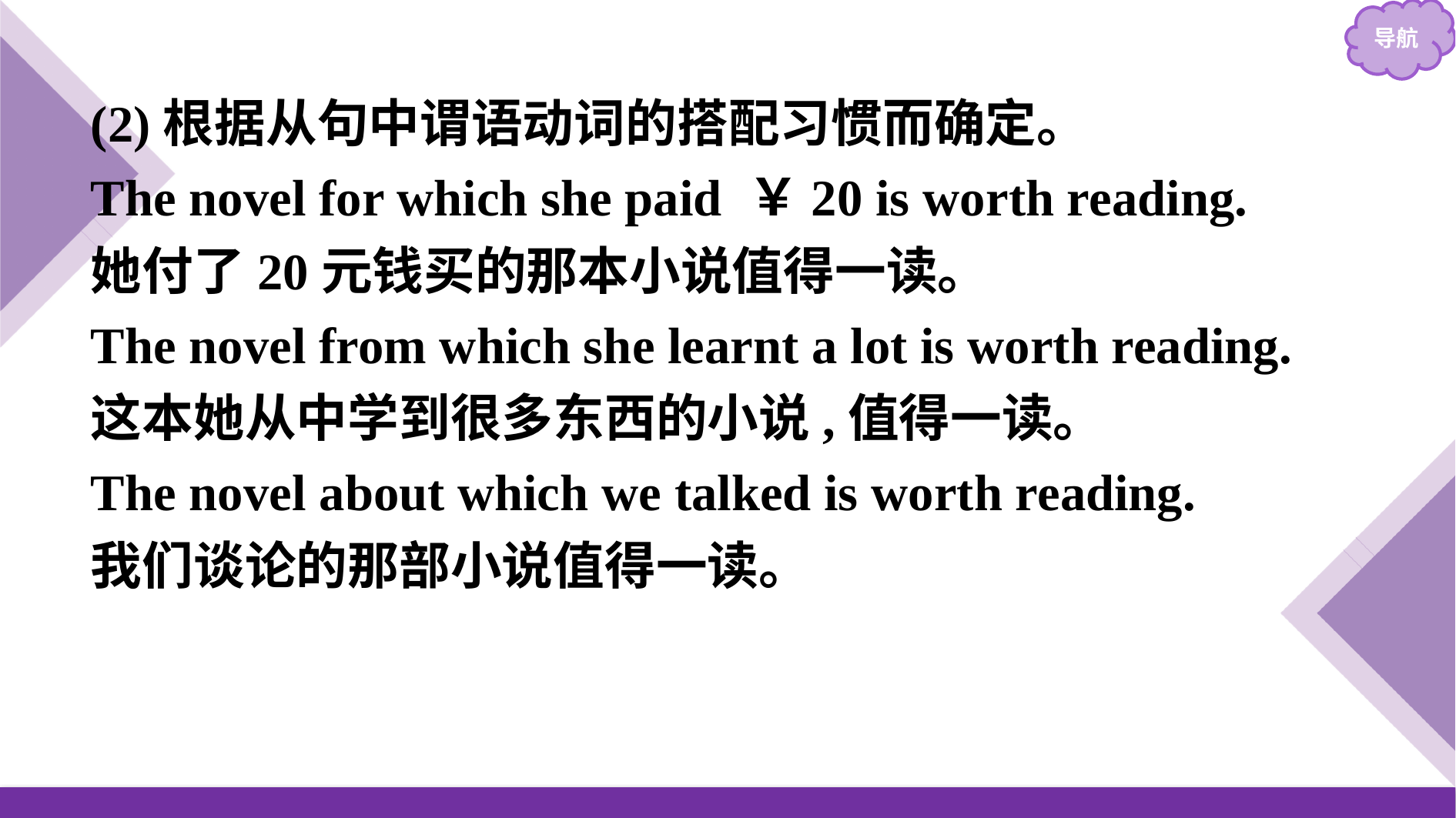

(2)根据从句中谓语动词的搭配习惯而确定。
The novel for which she paid ￥20 is worth reading.
她付了20元钱买的那本小说值得一读。
The novel from which she learnt a lot is worth reading.
这本她从中学到很多东西的小说,值得一读。
The novel about which we talked is worth reading.
我们谈论的那部小说值得一读。